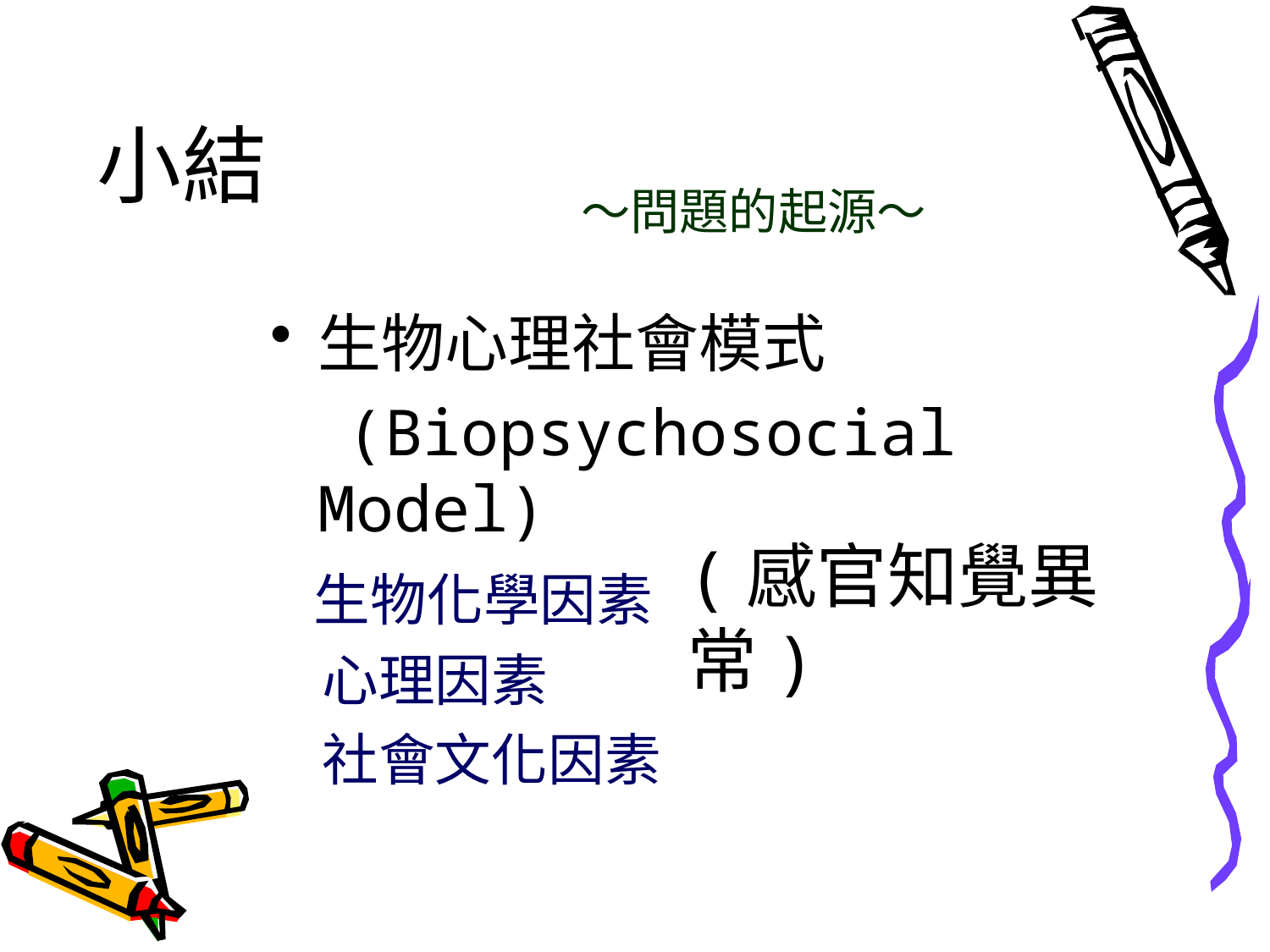

小結
〜問題的起源〜
生物心理社會模式
  (Biopsychosocial Model)
  生物化學因素
   心理因素
   社會文化因素
(感官知覺異常)